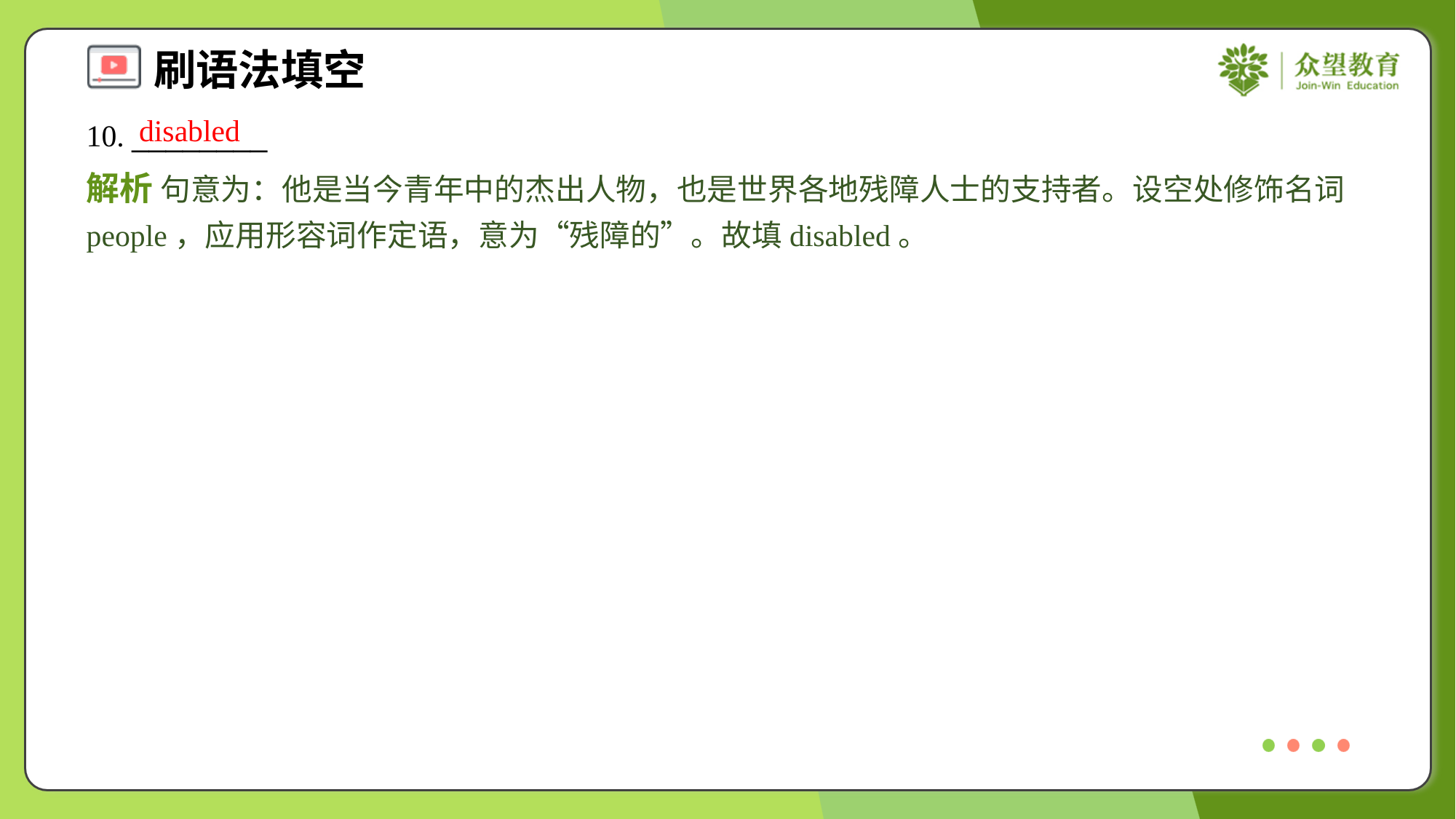

disabled
10. ________
解析 句意为：他是当今青年中的杰出人物，也是世界各地残障人士的支持者。设空处修饰名词people，应用形容词作定语，意为“残障的”。故填disabled。